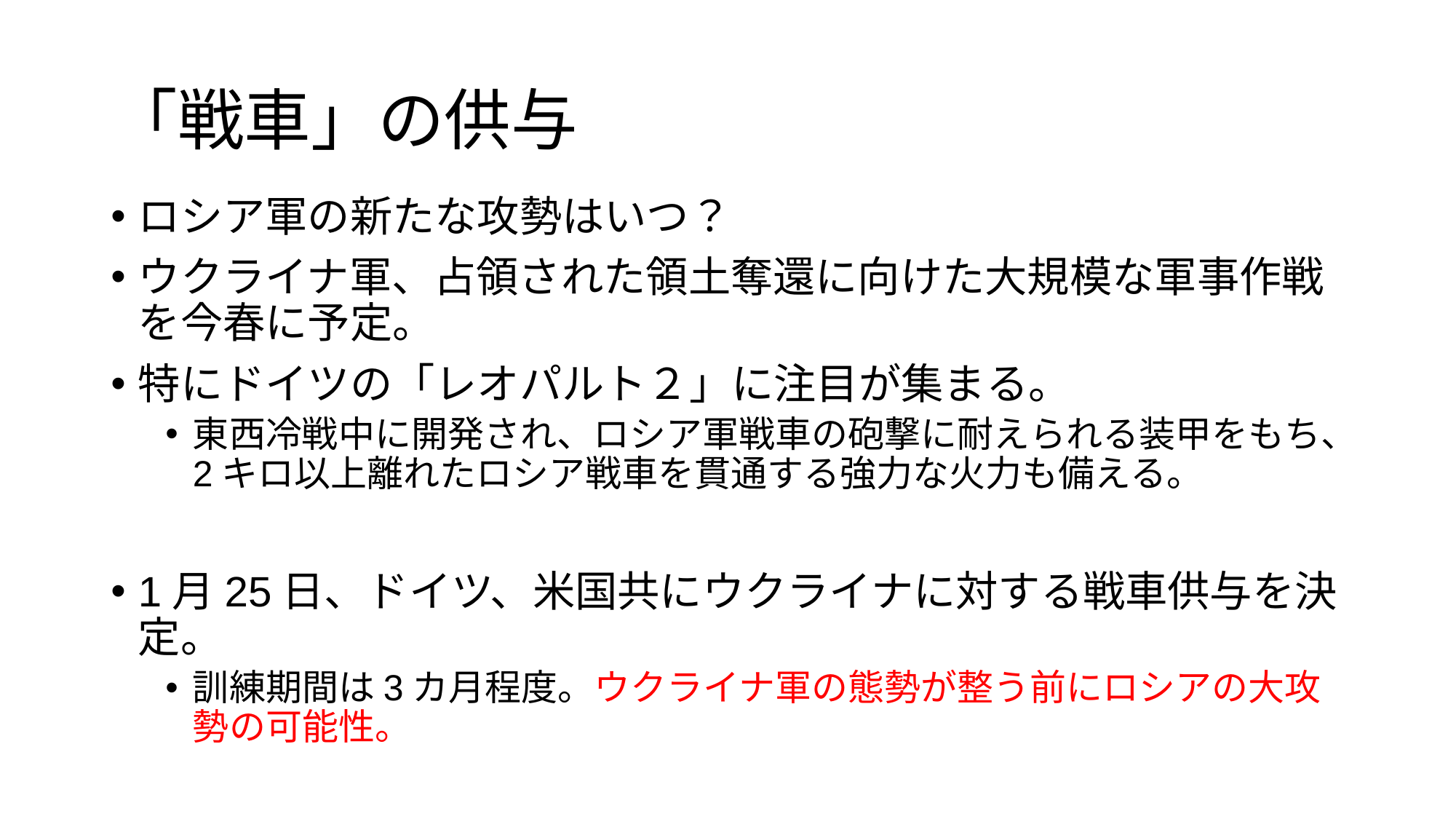

# 「戦車」の供与
ロシア軍の新たな攻勢はいつ？
ウクライナ軍、占領された領土奪還に向けた大規模な軍事作戦を今春に予定。
特にドイツの「レオパルト２」に注目が集まる。
東西冷戦中に開発され、ロシア軍戦車の砲撃に耐えられる装甲をもち、2キロ以上離れたロシア戦車を貫通する強力な火力も備える。

1月25日、ドイツ、米国共にウクライナに対する戦車供与を決定。
訓練期間は3カ月程度。ウクライナ軍の態勢が整う前にロシアの大攻勢の可能性。